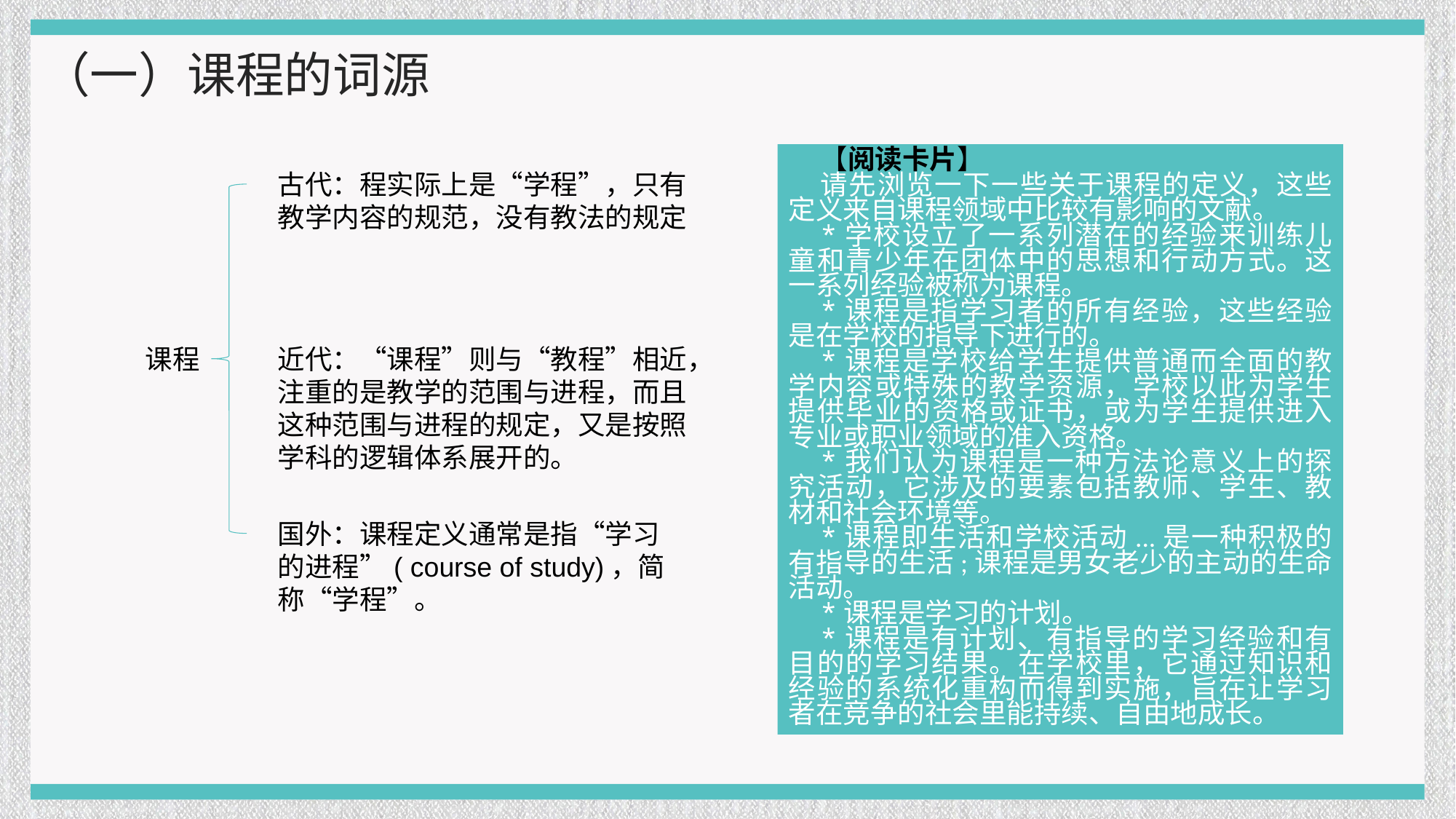

（一）课程的词源
【阅读卡片】
请先浏览一下一些关于课程的定义，这些定义来自课程领域中比较有影响的文献。
*学校设立了一系列潜在的经验来训练儿童和青少年在团体中的思想和行动方式。这一系列经验被称为课程。
*课程是指学习者的所有经验，这些经验是在学校的指导下进行的。
*课程是学校给学生提供普通而全面的教学内容或特殊的教学资源，学校以此为学生提供毕业的资格或证书，或为学生提供进入专业或职业领域的准入资格。
*我们认为课程是一种方法论意义上的探究活动，它涉及的要素包括教师、学生、教材和社会环境等。
*课程即生活和学校活动...是一种积极的有指导的生活;课程是男女老少的主动的生命活动。
*课程是学习的计划。
*课程是有计划、有指导的学习经验和有目的的学习结果。在学校里，它通过知识和经验的系统化重构而得到实施，旨在让学习者在竞争的社会里能持续、自由地成长。
古代：程实际上是“学程”，只有教学内容的规范，没有教法的规定

近代：“课程”则与“教程”相近，注重的是教学的范围与进程，而且这种范围与进程的规定，又是按照学科的逻辑体系展开的。
课程
国外：课程定义通常是指“学习的进程”( course of study)，简称“学程”。